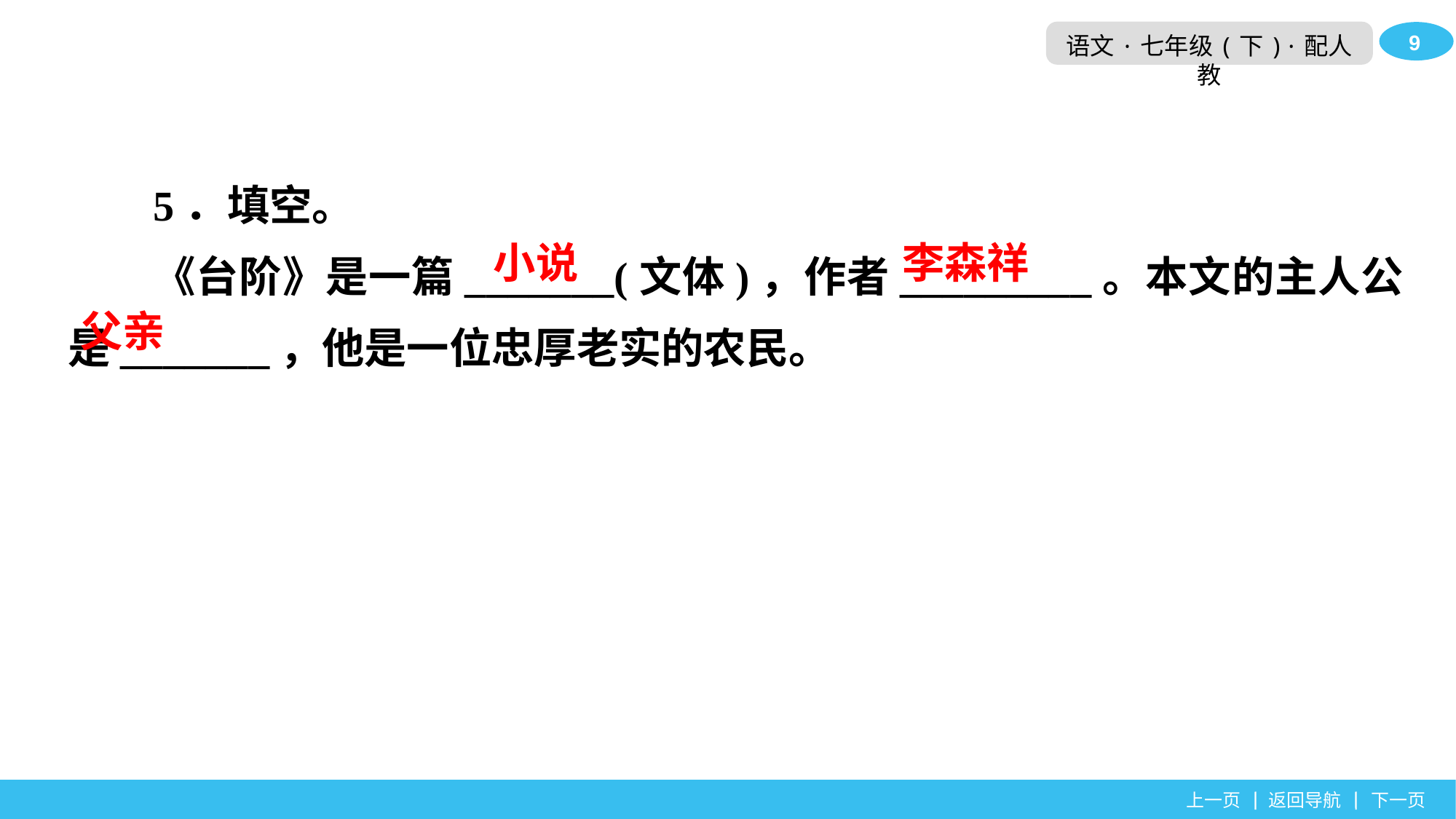

5．填空。
《台阶》是一篇_______(文体)，作者_________。本文的主人公是_______，他是一位忠厚老实的农民。

小说
李森祥
父亲